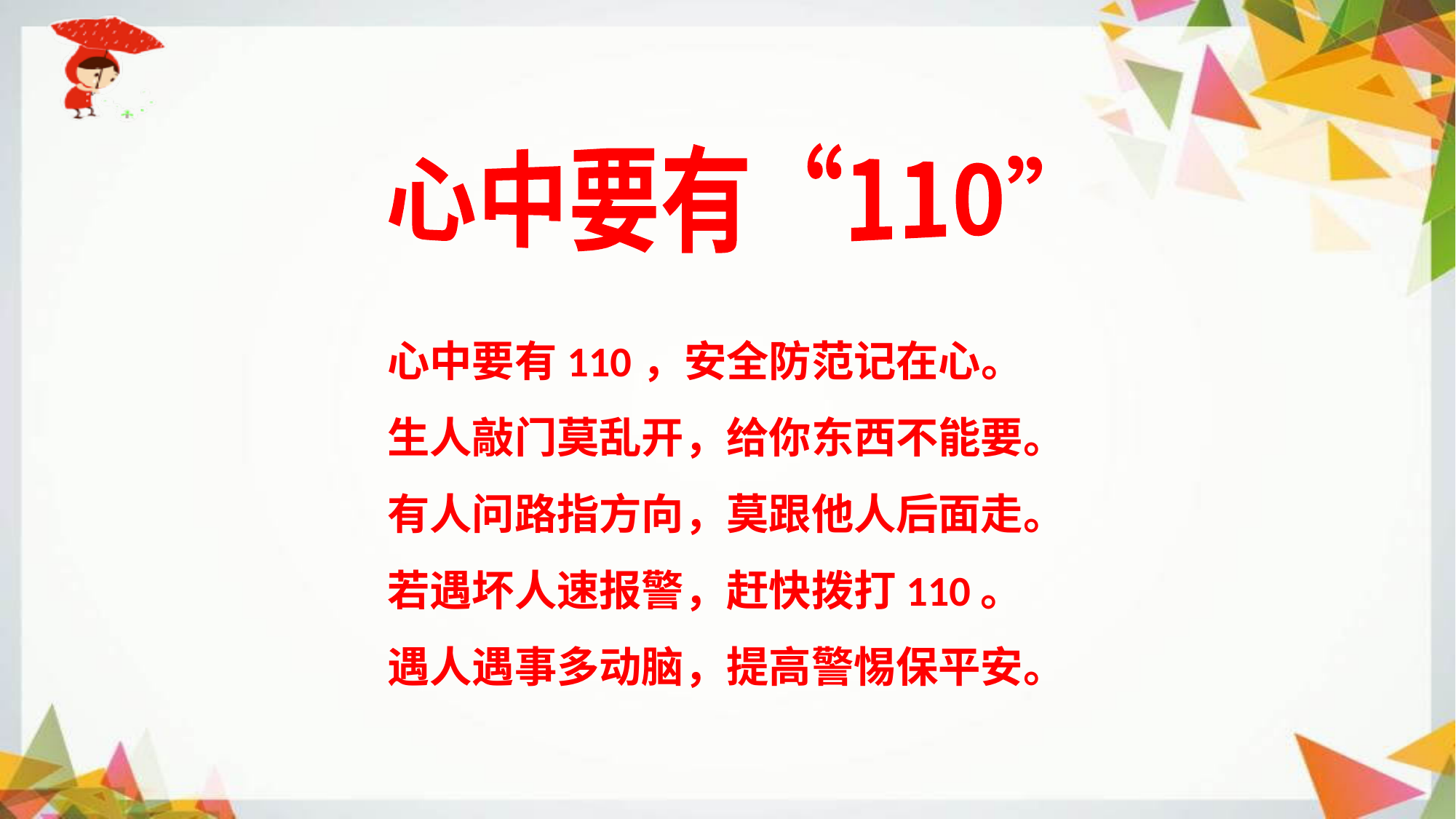

心中要有“110”
心中要有110，安全防范记在心。
生人敲门莫乱开，给你东西不能要。
有人问路指方向，莫跟他人后面走。
若遇坏人速报警，赶快拨打110。
遇人遇事多动脑，提高警惕保平安。